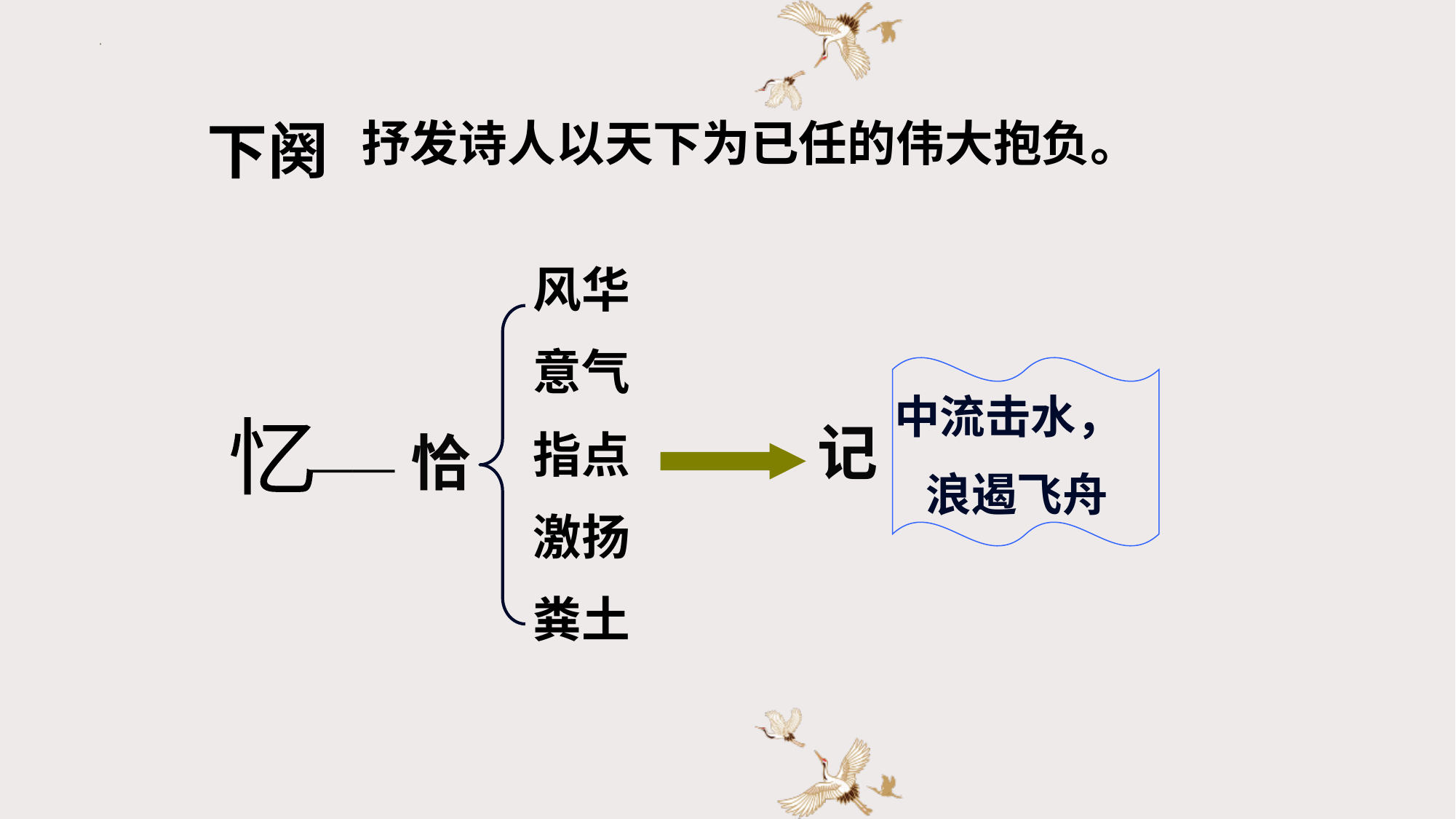

下阕
抒发诗人以天下为已任的伟大抱负。
风华
意气
指点
激扬
粪土

中流击水，
  浪遏飞舟

记
忆
恰
——